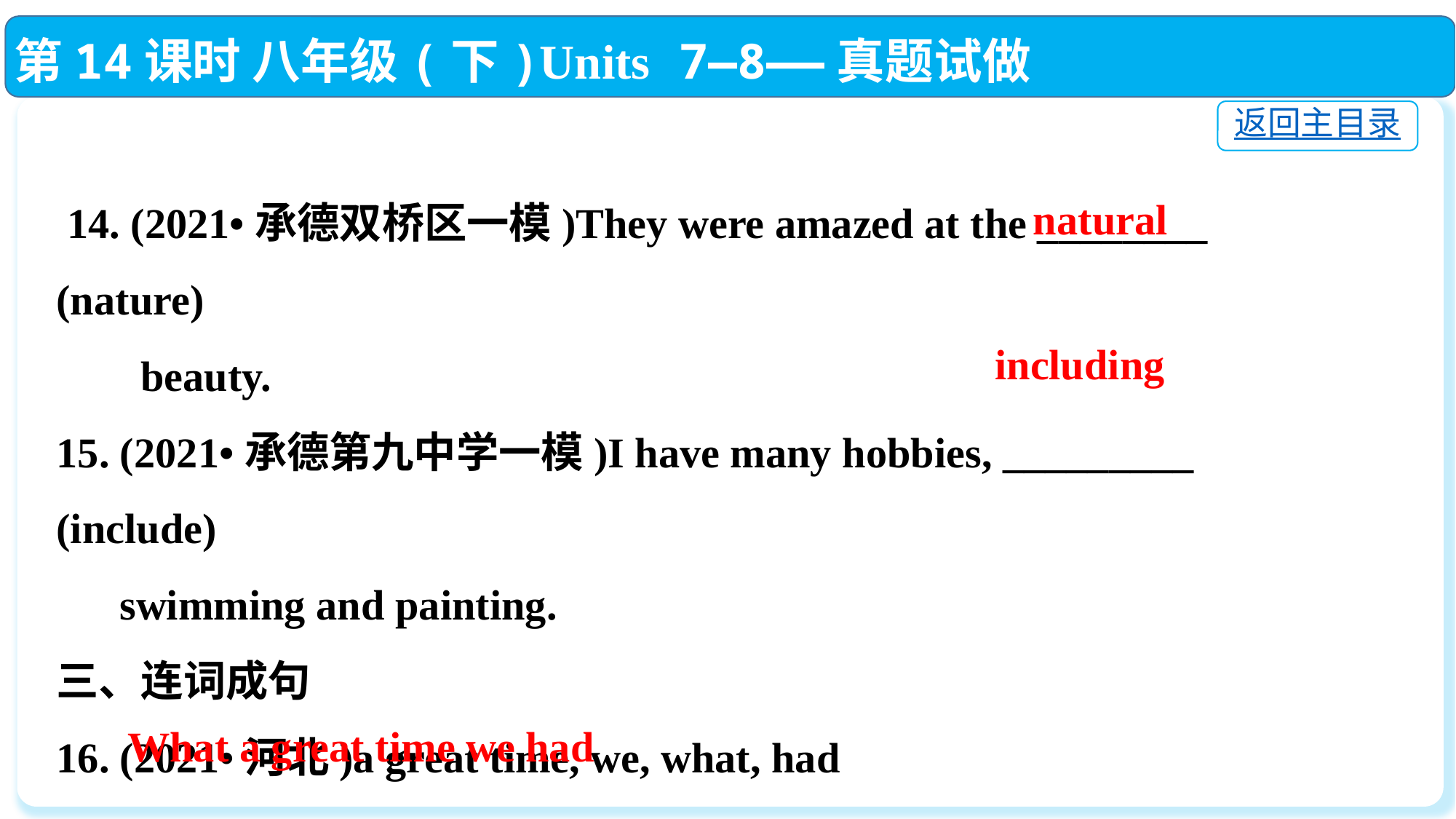

第14课时 八年级(下)Units 7—8——真题试做

返回主目录
 14. (2021•承德双桥区一模)They were amazed at the ________ (nature)
        beauty.
15. (2021•承德第九中学一模)I have many hobbies, _________ (include)
      swimming and painting.
三、连词成句
16. (2021•河北)a great time, we, what, had

      ______________________________________!
natural
including
What a great time we had